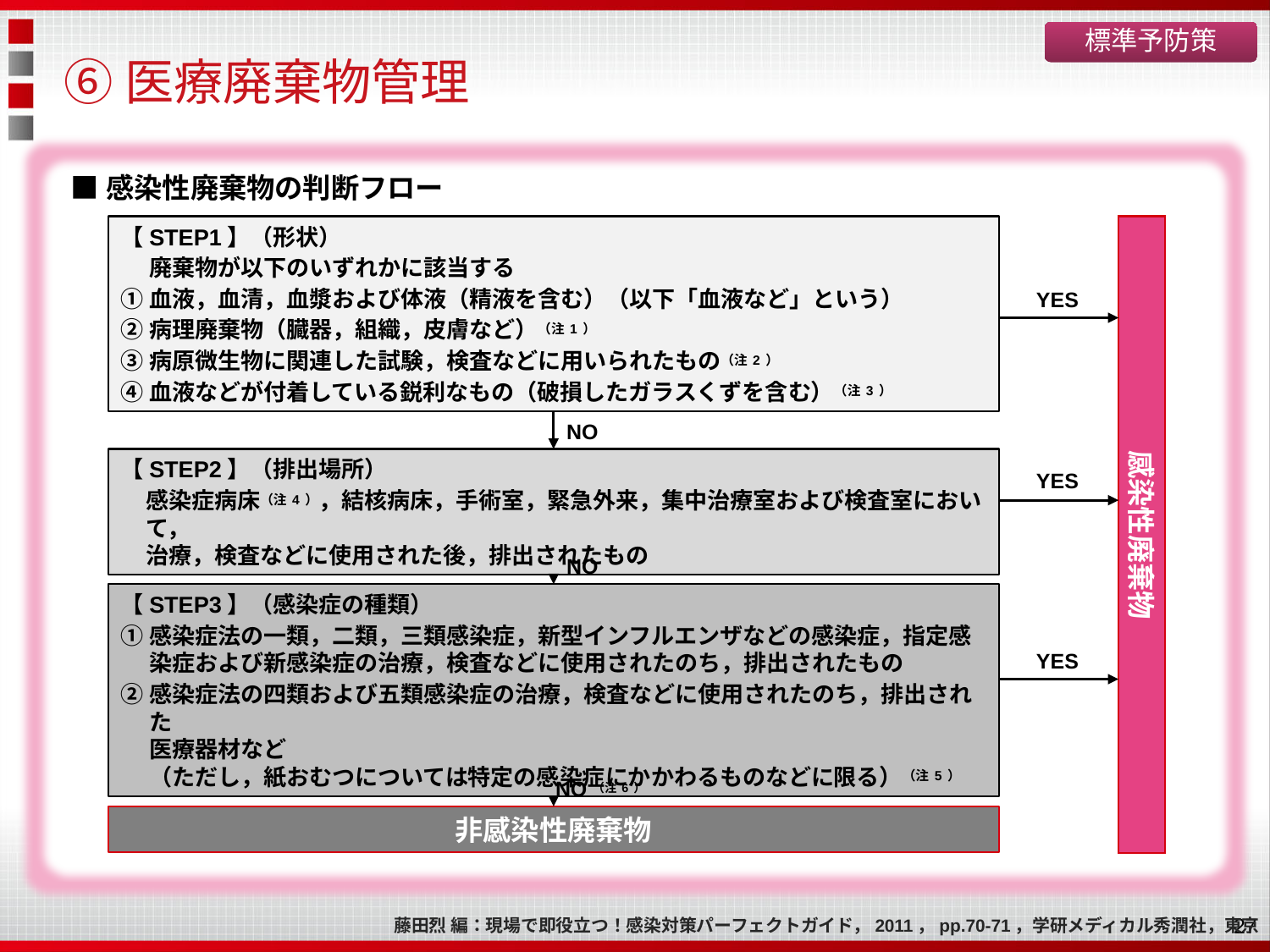

標準予防策
# ⑥医療廃棄物管理

■感染性廃棄物の判断フロー
【STEP1】（形状）
	廃棄物が以下のいずれかに該当する
①	血液，血清，血漿および体液（精液を含む）（以下「血液など」という）
②	病理廃棄物（臓器，組織，皮膚など）（注1）
③	病原微生物に関連した試験，検査などに用いられたもの（注2）
④	血液などが付着している鋭利なもの（破損したガラスくずを含む）（注3）
感染性廃棄物
YES
NO
【STEP2】（排出場所）
	感染症病床（注4），結核病床，手術室，緊急外来，集中治療室および検査室において，
治療，検査などに使用された後，排出されたもの
YES
NO
【STEP3】（感染症の種類）
①	感染症法の一類，二類，三類感染症，新型インフルエンザなどの感染症，指定感染症および新感染症の治療，検査などに使用されたのち，排出されたもの
②	感染症法の四類および五類感染症の治療，検査などに使用されたのち，排出された
医療器材など
（ただし，紙おむつについては特定の感染症にかかわるものなどに限る）（注5）
YES
NO（注6）
非感染性廃棄物
27
藤田烈 編：現場で即役立つ！感染対策パーフェクトガイド，2011，pp.70-71，学研メディカル秀潤社，東京